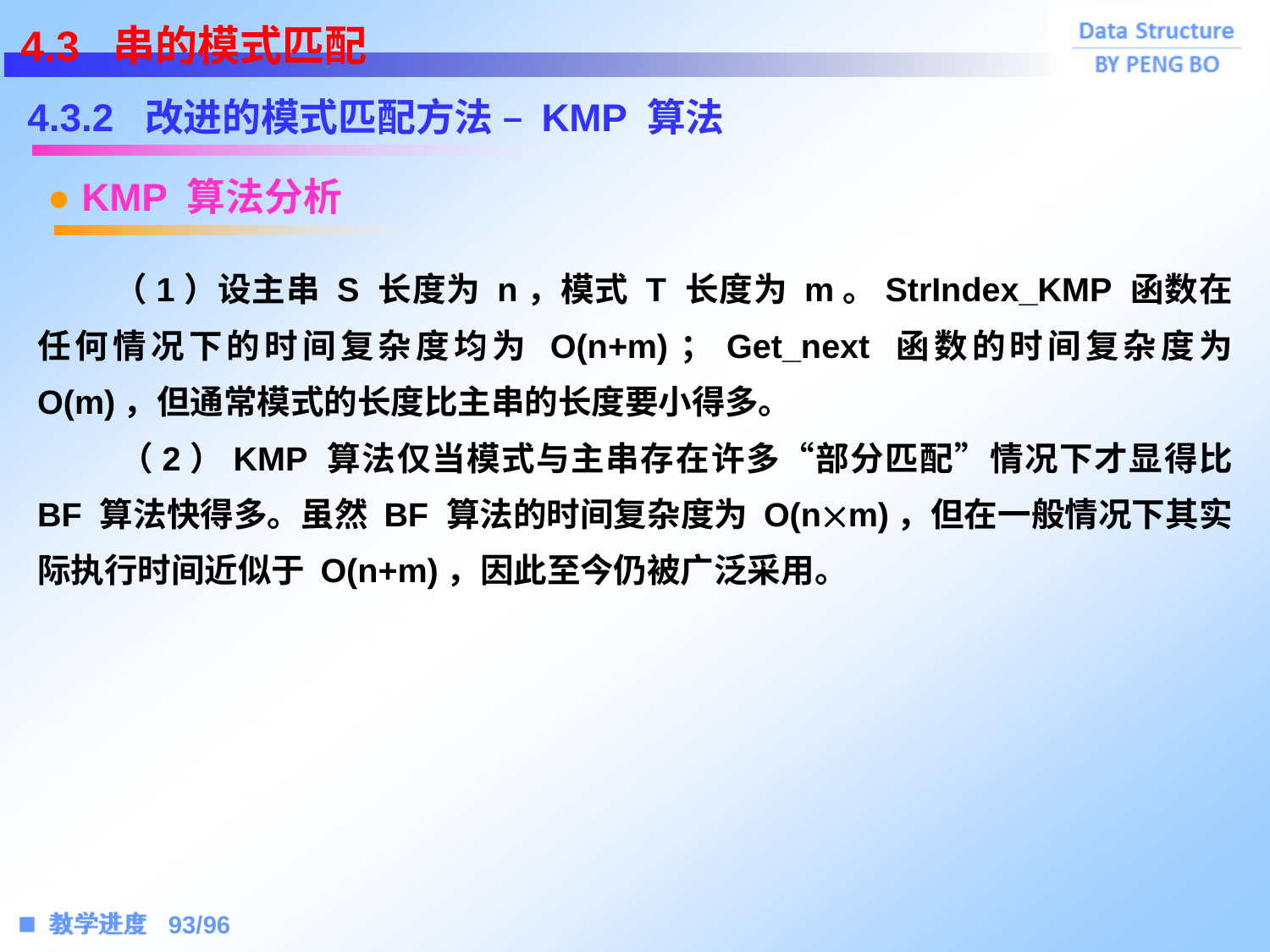

4.3  串的模式匹配

4.3.2  改进的模式匹配方法 – KMP 算法

● KMP 算法分析

        （1）设主串 S 长度为 n，模式 T 长度为 m。StrIndex_KMP 函数在任何情况下的时间复杂度均为 O(n+m)；Get_next 函数的时间复杂度为 O(m)，但通常模式的长度比主串的长度要小得多。
        （2）KMP 算法仅当模式与主串存在许多“部分匹配”情况下才显得比 BF 算法快得多。虽然 BF 算法的时间复杂度为 O(n×m)，但在一般情况下其实际执行时间近似于 O(n+m)，因此至今仍被广泛采用。